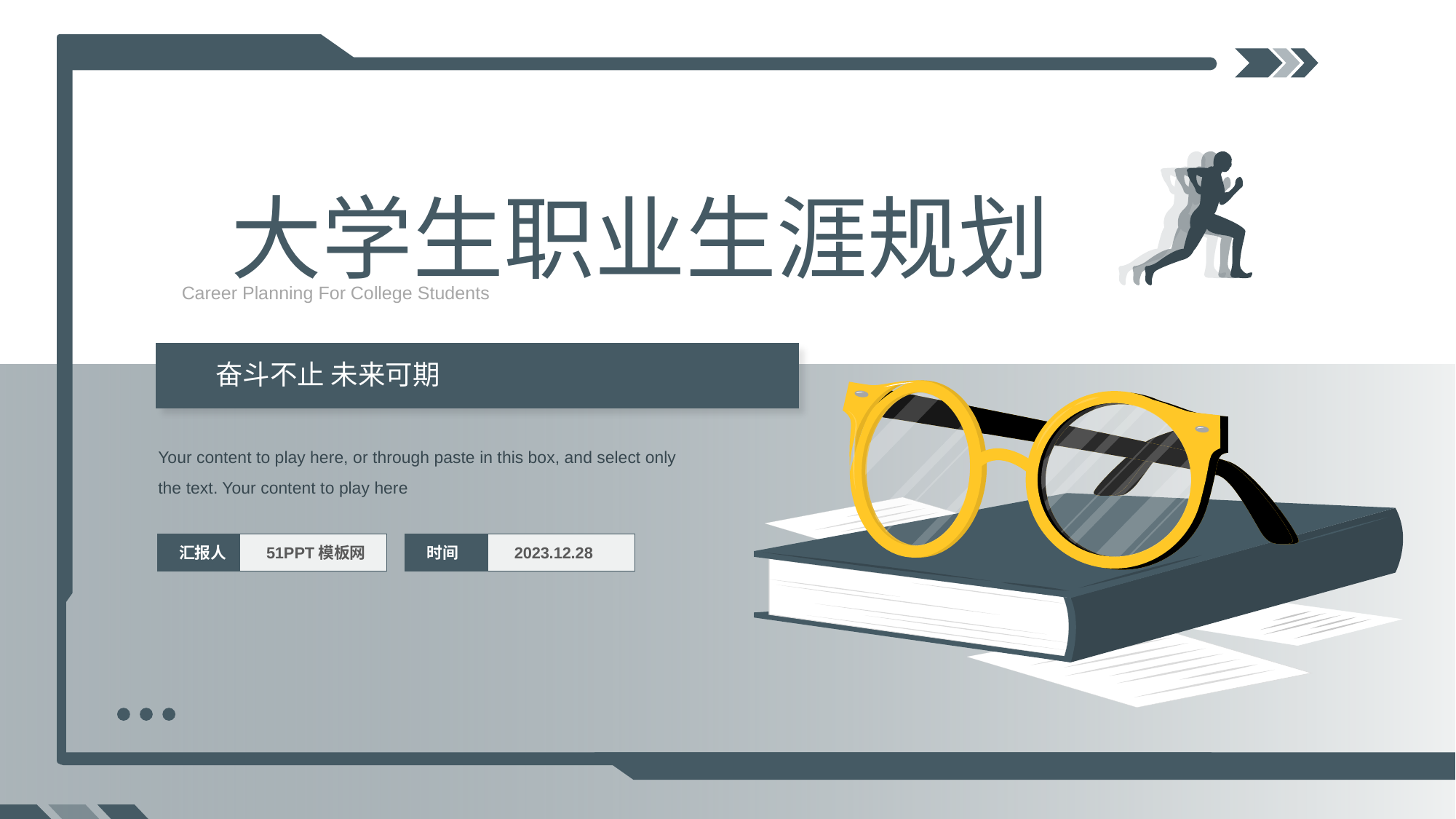

大学生职业生涯规划
Career Planning For College Students

奋斗不止 未来可期

Your content to play here, or through paste in this box, and select only the text. Your content to play here

汇报人
51PPT模板网

时间
2023.12.28